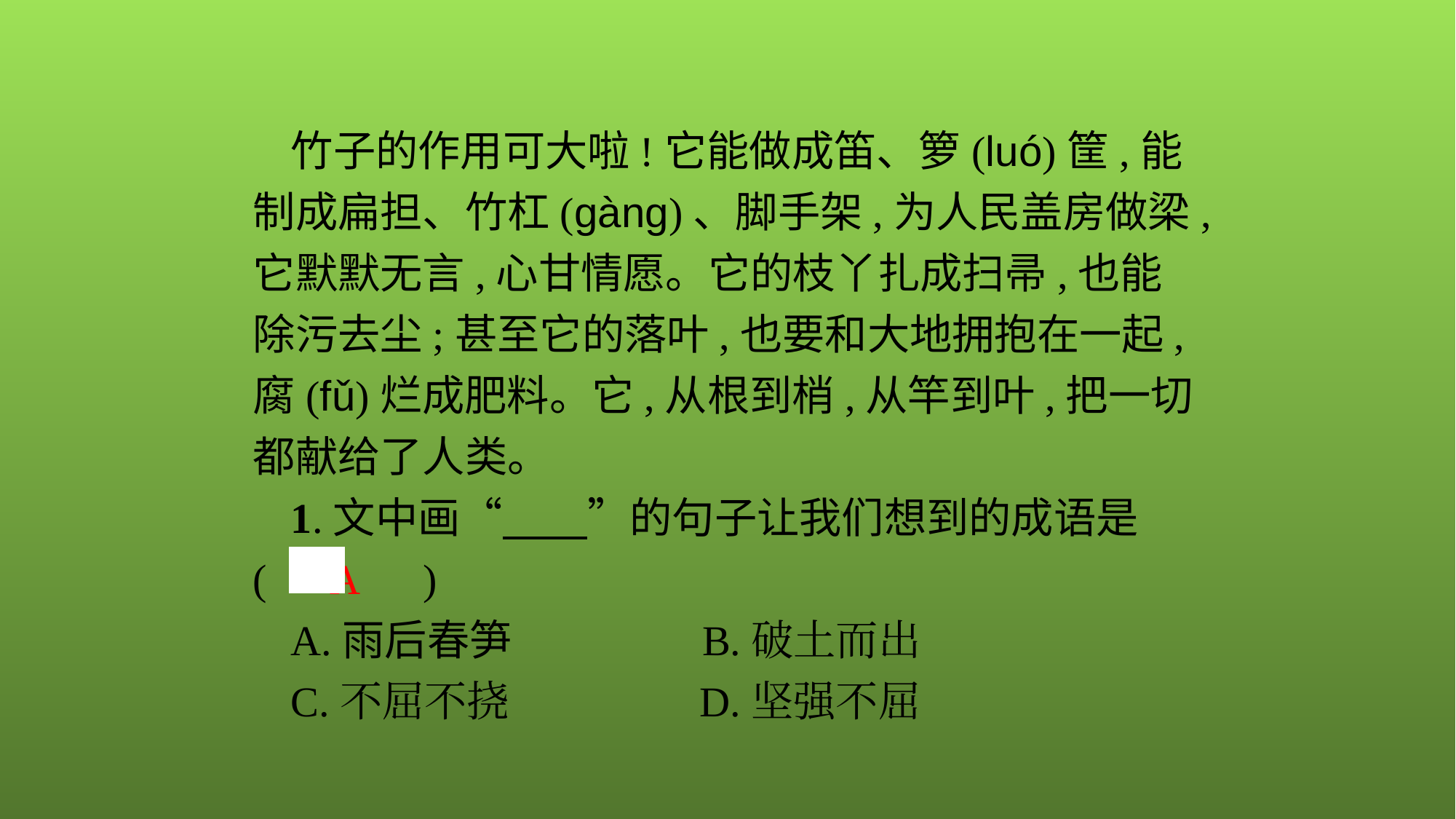

竹子的作用可大啦!它能做成笛、箩(luó)筐,能制成扁担、竹杠(ɡànɡ)、脚手架,为人民盖房做梁,它默默无言,心甘情愿。它的枝丫扎成扫帚,也能除污去尘;甚至它的落叶,也要和大地拥抱在一起,腐(fǔ)烂成肥料。它,从根到梢,从竿到叶,把一切都献给了人类。
1.文中画“　　”的句子让我们想到的成语是(　A　)
A.雨后春笋　　　 　B.破土而出
C.不屈不挠　　 　　D.坚强不屈